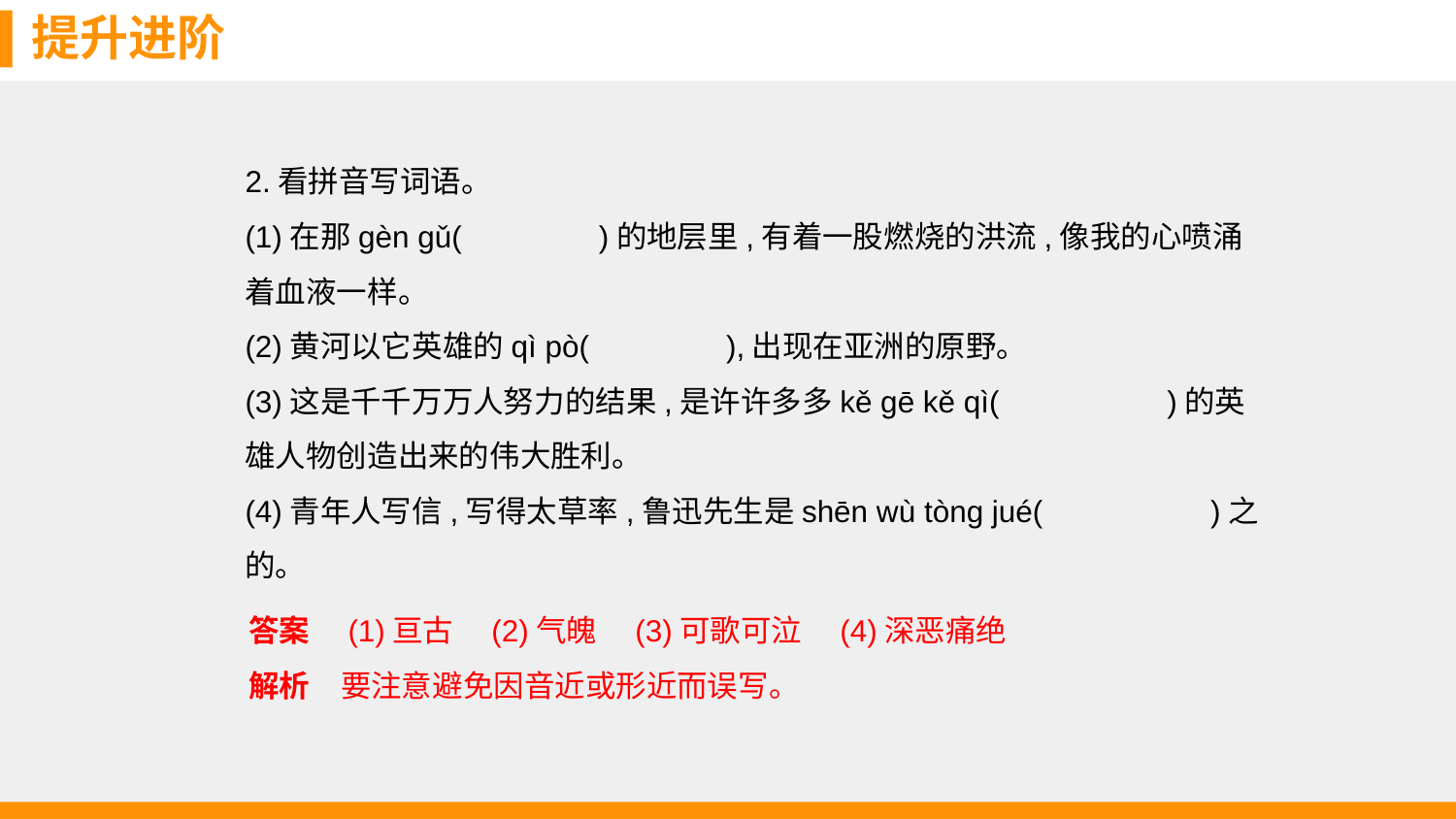

提升进阶
2.看拼音写词语。
(1)在那ɡèn ɡǔ(　　　　)的地层里,有着一股燃烧的洪流,像我的心喷涌
着血液一样。
(2)黄河以它英雄的qì pò(　　　　),出现在亚洲的原野。
(3)这是千千万万人努力的结果,是许许多多kě ɡē kě qì(　　　　　)的英雄人物创造出来的伟大胜利。
(4)青年人写信,写得太草率,鲁迅先生是shēn wù tònɡ jué(　　　　　)之的。
答案　(1)亘古　(2)气魄　(3)可歌可泣　(4)深恶痛绝
解析　要注意避免因音近或形近而误写。